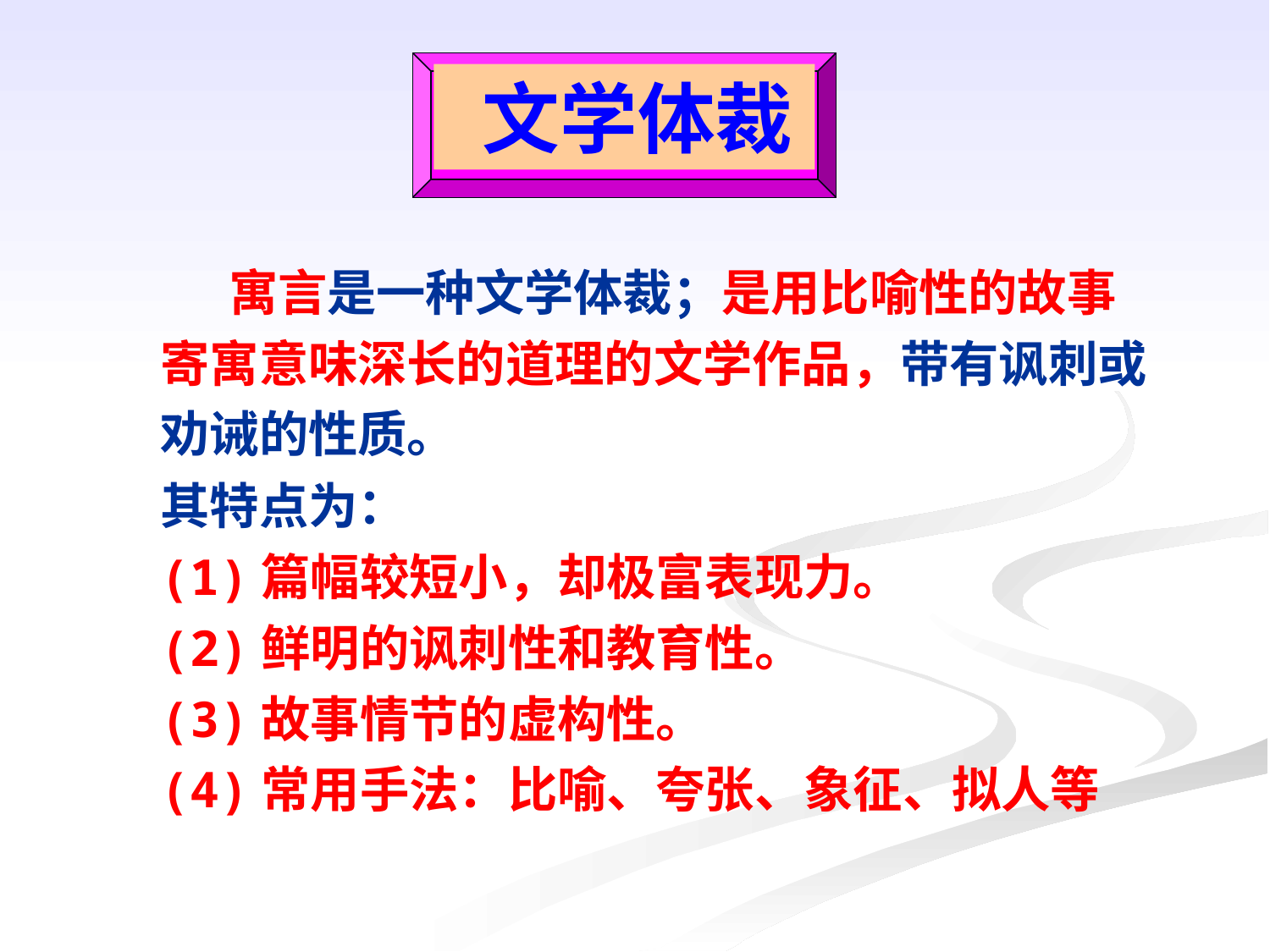

文学体裁
     寓言是一种文学体裁；是用比喻性的故事寄寓意味深长的道理的文学作品，带有讽刺或劝诫的性质。
其特点为：
(1)篇幅较短小，却极富表现力。
(2)鲜明的讽刺性和教育性。
(3)故事情节的虚构性。
(4)常用手法：比喻、夸张、象征、拟人等